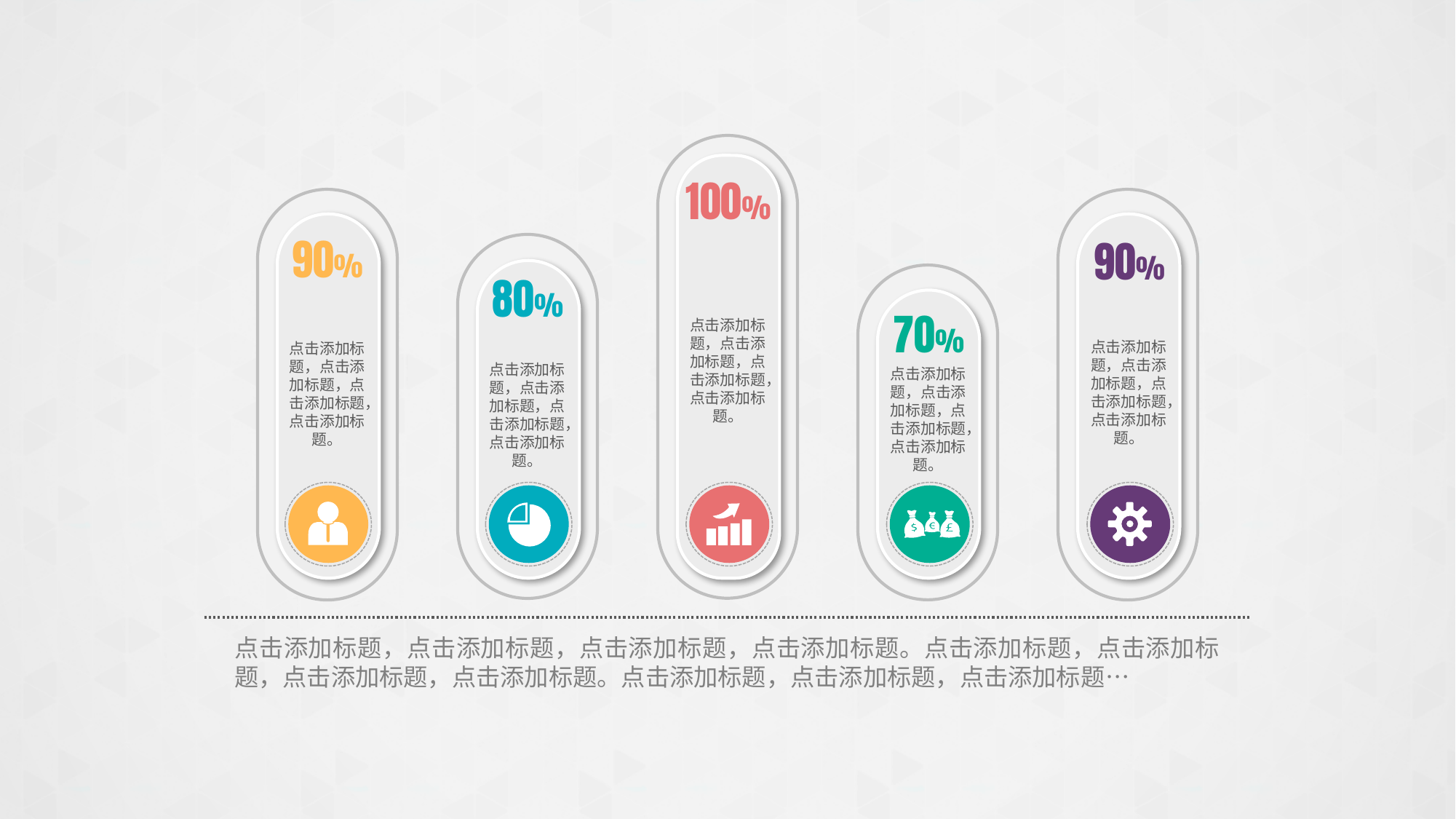

100%
点击添加标题，点击添加标题，点击添加标题，点击添加标题。

90%
点击添加标题，点击添加标题，点击添加标题，点击添加标题。

90%
点击添加标题，点击添加标题，点击添加标题，点击添加标题。

80%
点击添加标题，点击添加标题，点击添加标题，点击添加标题。

70%
点击添加标题，点击添加标题，点击添加标题，点击添加标题。

点击添加标题，点击添加标题，点击添加标题，点击添加标题。点击添加标题，点击添加标题，点击添加标题，点击添加标题。点击添加标题，点击添加标题，点击添加标题…